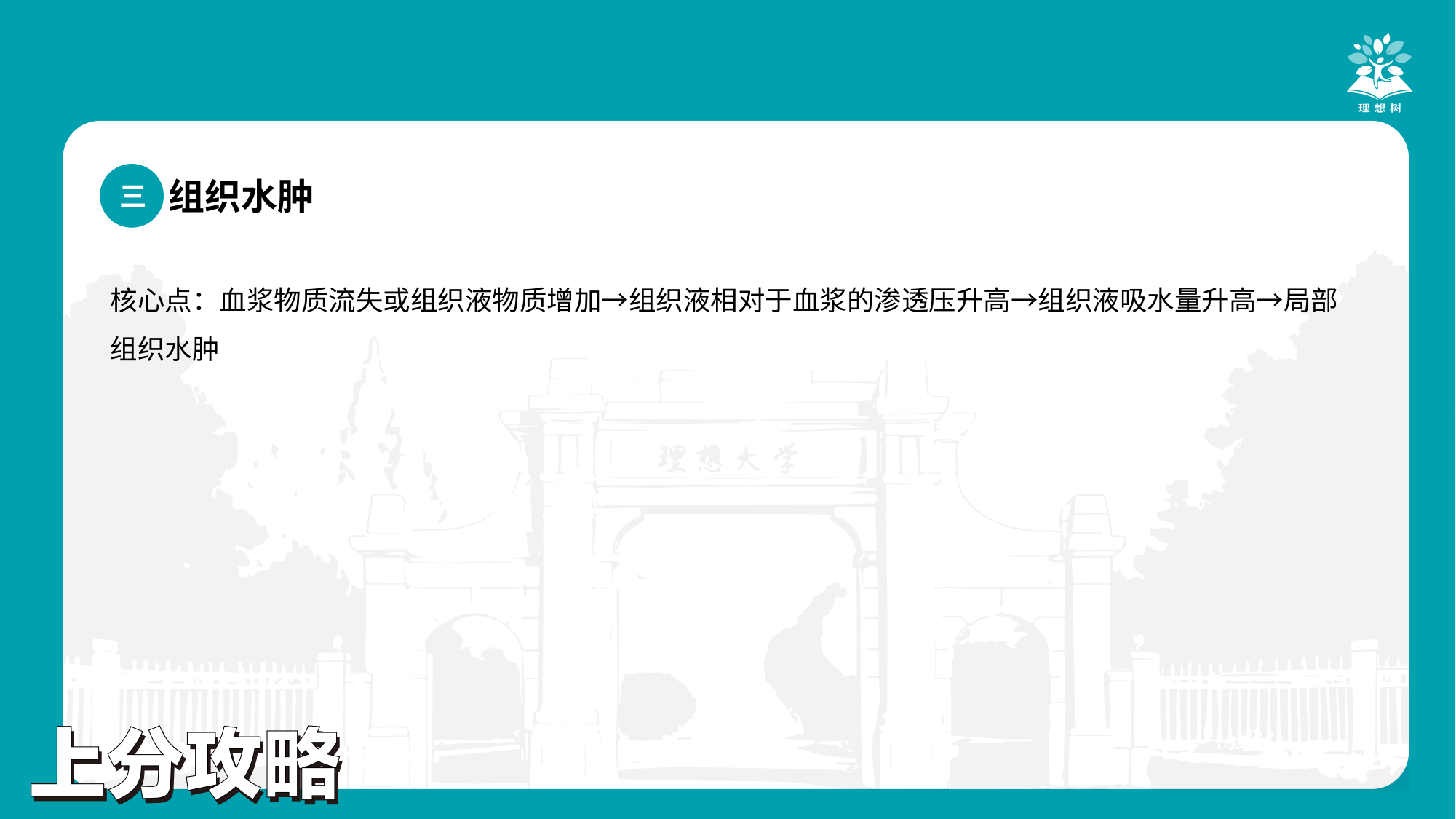

组织水肿

核心点：血浆物质流失或组织液物质增加→组织液相对于血浆的渗透压升高→组织液吸水量升高→局部组织水肿
三